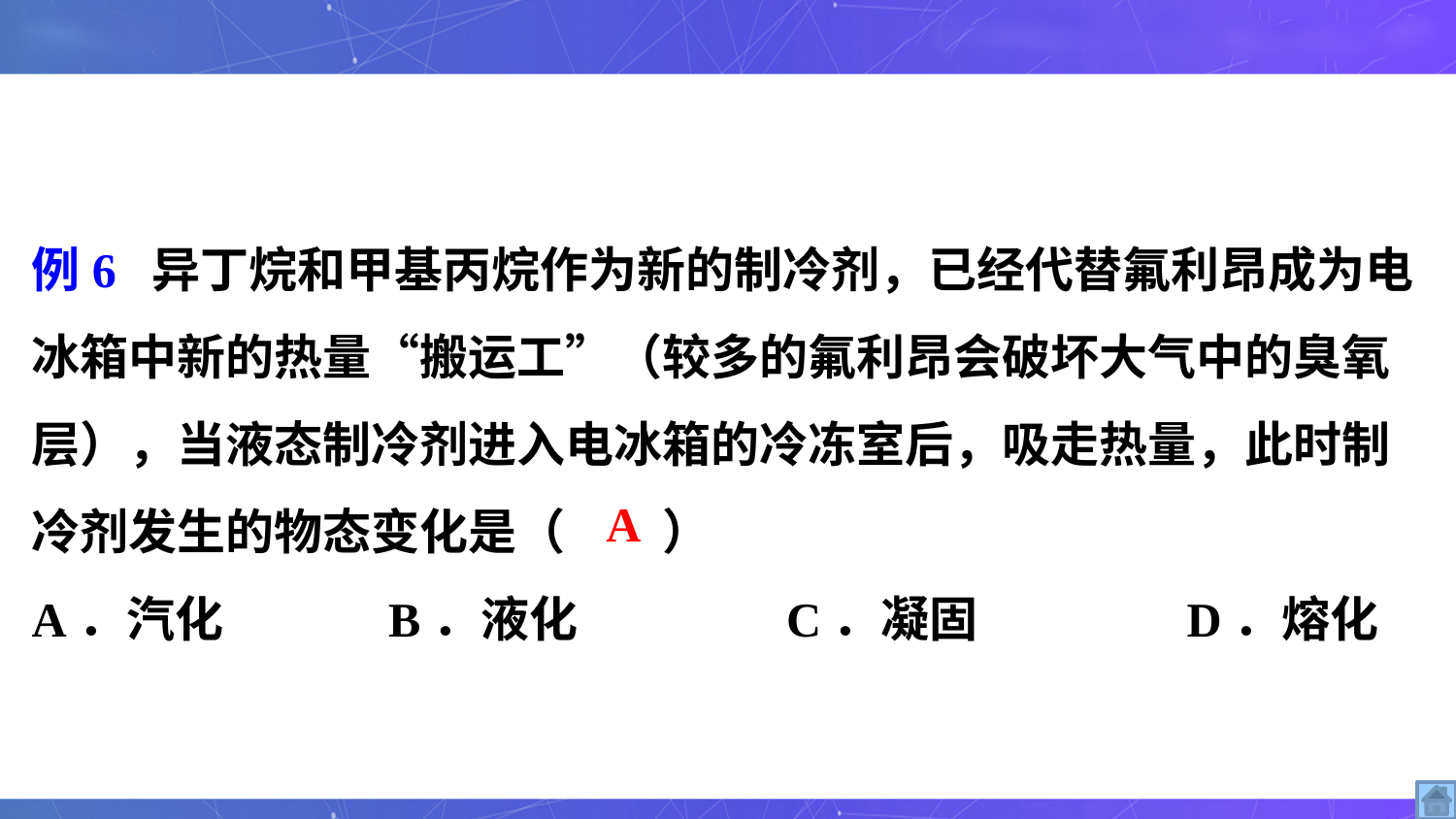

例6  异丁烷和甲基丙烷作为新的制冷剂，已经代替氟利昂成为电冰箱中新的热量“搬运工”（较多的氟利昂会破坏大气中的臭氧层），当液态制冷剂进入电冰箱的冷冻室后，吸走热量，此时制冷剂发生的物态变化是（　　）
A．汽化              B．液化                  C．凝固                  D．熔化
A